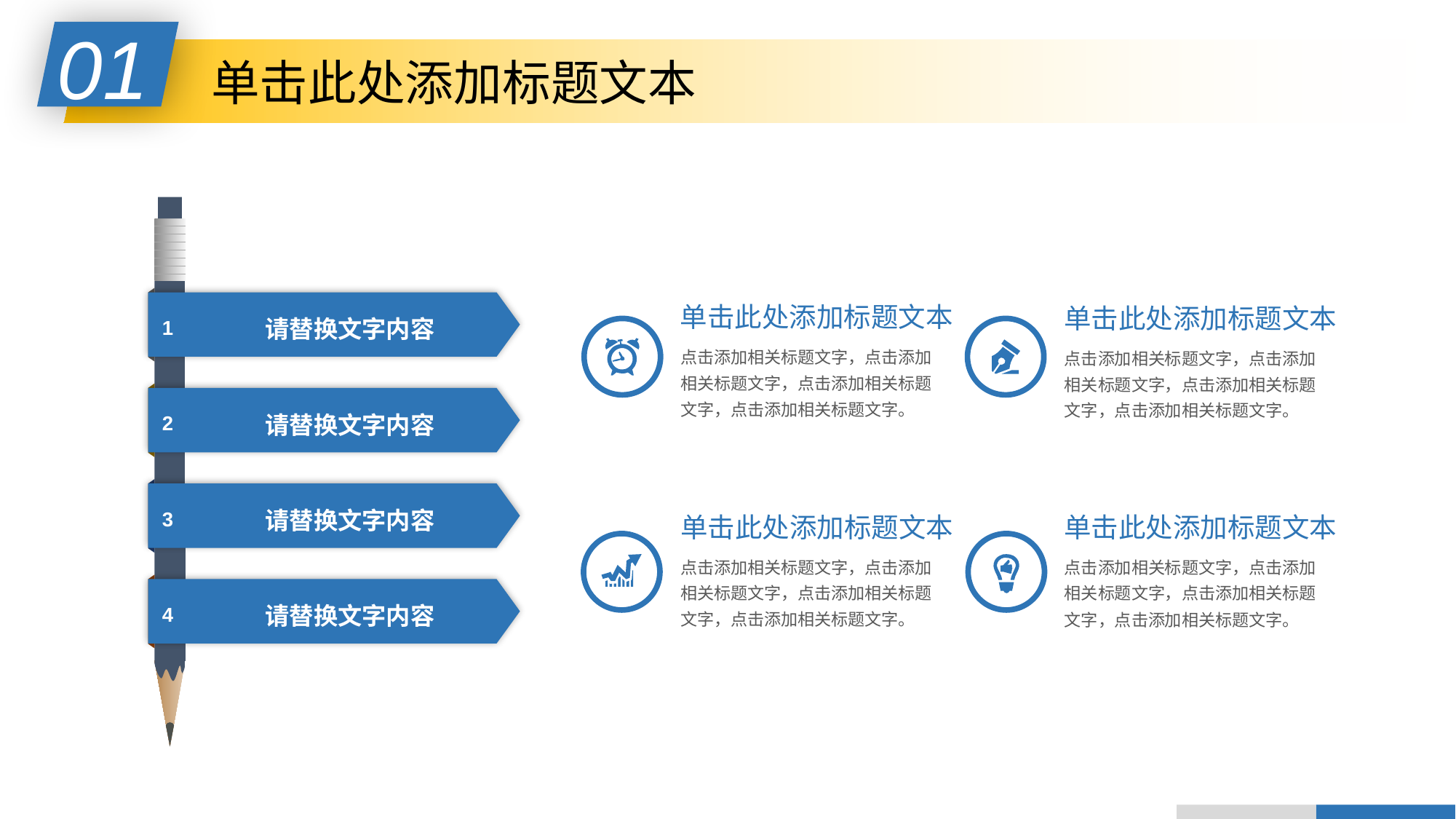

01
单击此处添加标题文本

请替换文字内容
1

请替换文字内容
2

请替换文字内容
3

请替换文字内容
4

单击此处添加标题文本
点击添加相关标题文字，点击添加相关标题文字，点击添加相关标题文字，点击添加相关标题文字。
单击此处添加标题文本
点击添加相关标题文字，点击添加相关标题文字，点击添加相关标题文字，点击添加相关标题文字。

单击此处添加标题文本
点击添加相关标题文字，点击添加相关标题文字，点击添加相关标题文字，点击添加相关标题文字。
单击此处添加标题文本
点击添加相关标题文字，点击添加相关标题文字，点击添加相关标题文字，点击添加相关标题文字。